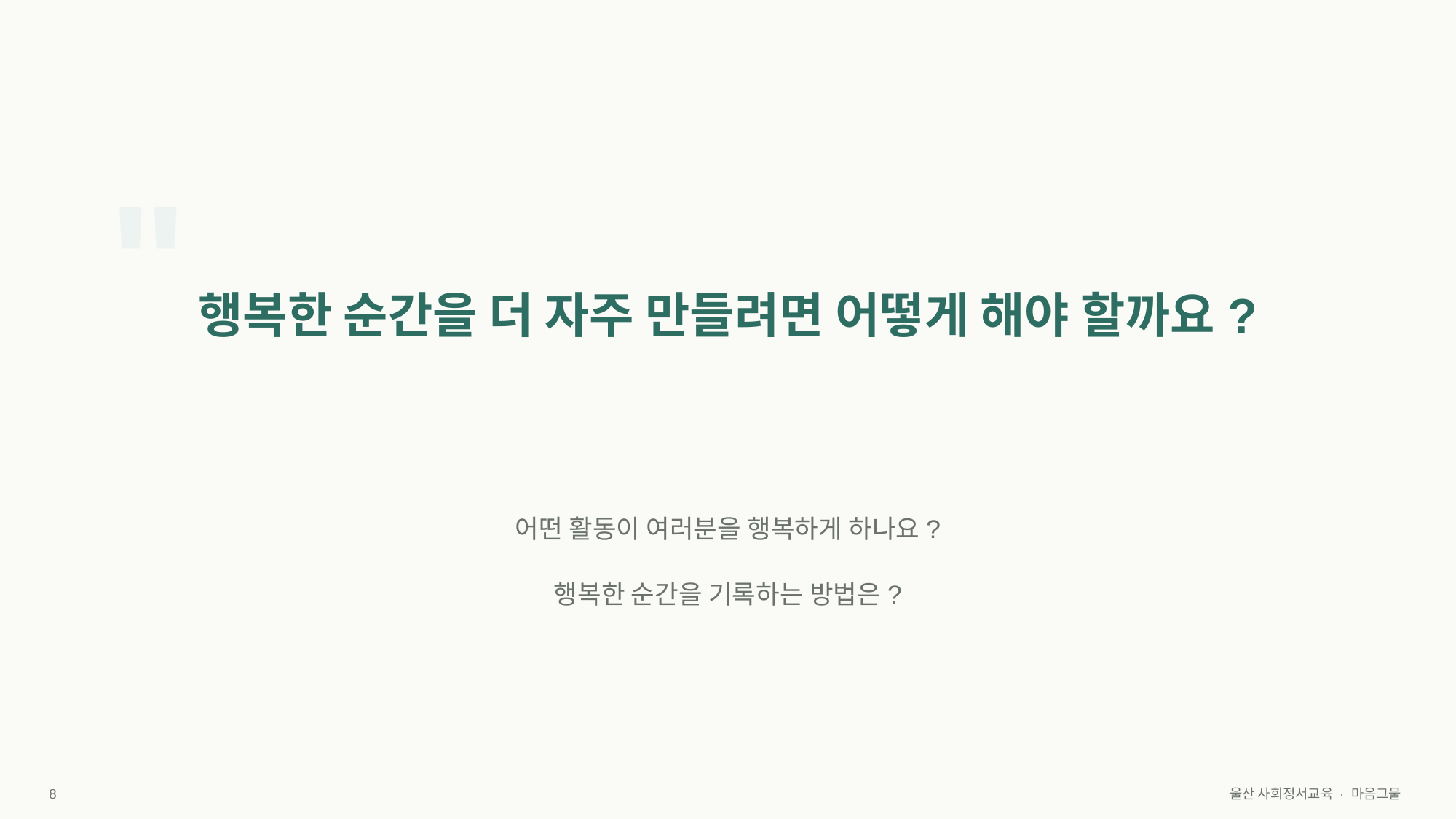

"
행복한 순간을 더 자주 만들려면 어떻게 해야 할까요?
어떤 활동이 여러분을 행복하게 하나요?
행복한 순간을 기록하는 방법은?
8
울산 사회정서교육 · 마음그물